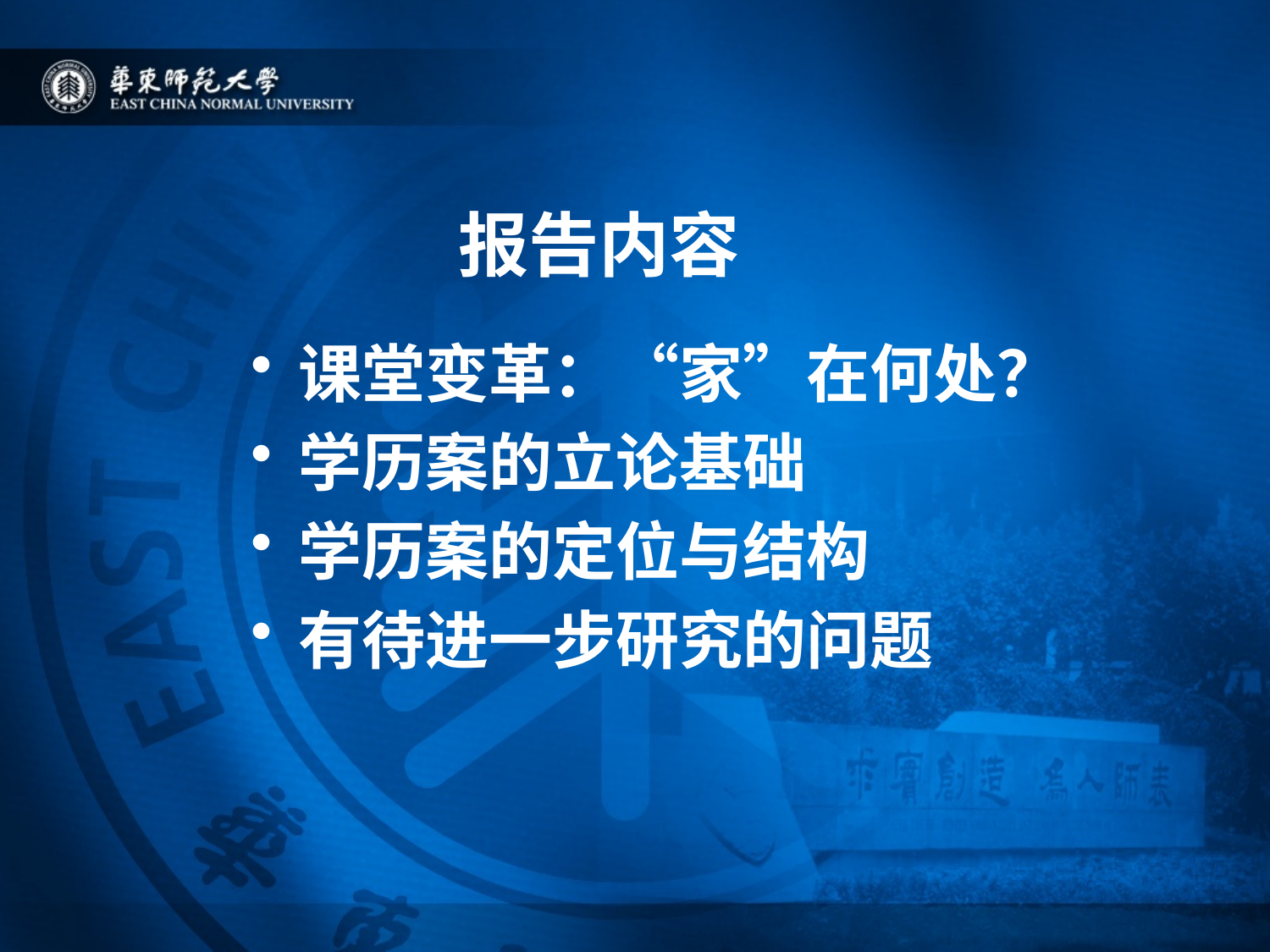

# 报告内容
课堂变革：“家”在何处？
学历案的立论基础
学历案的定位与结构
有待进一步研究的问题